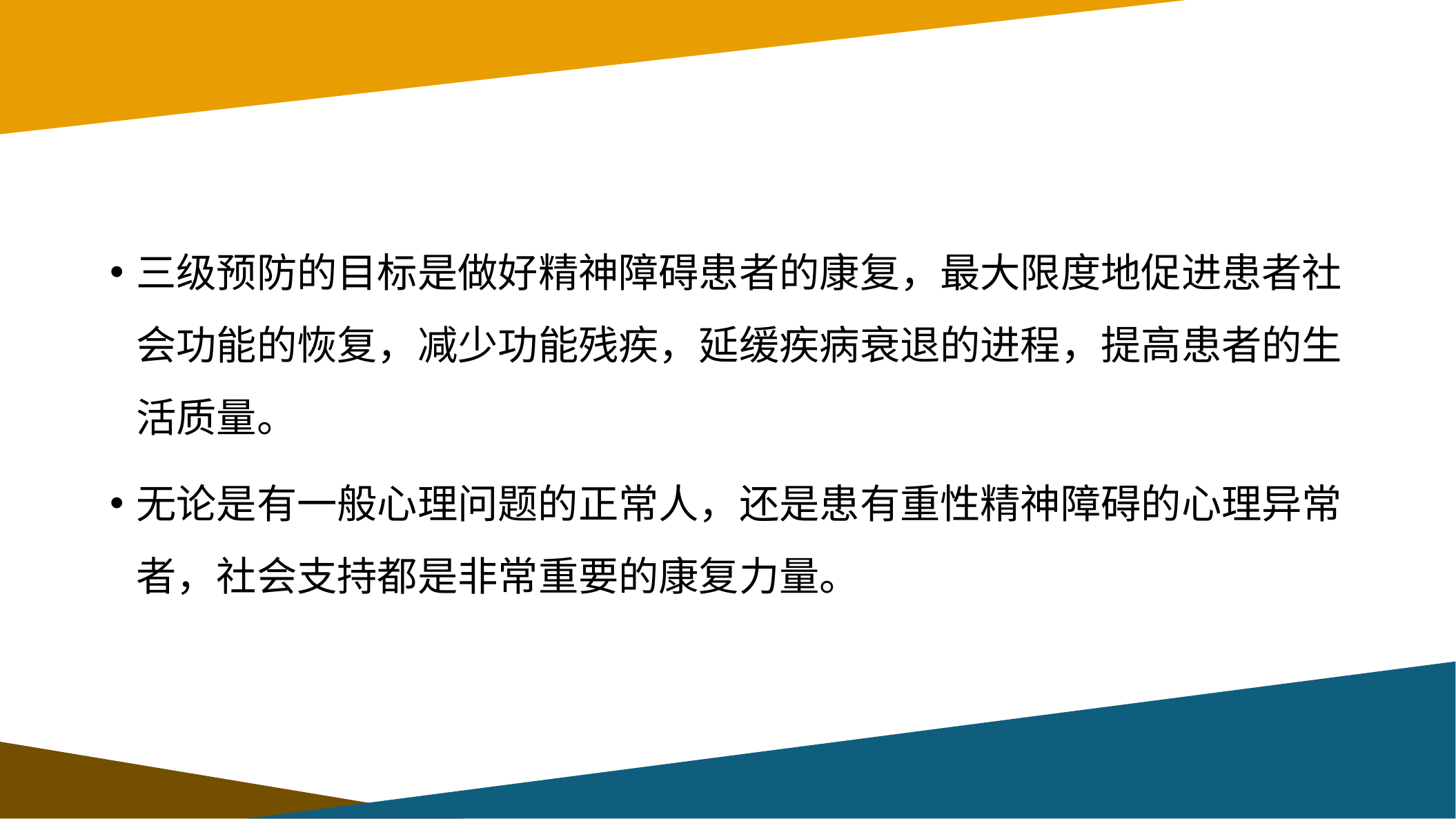

#
三级预防的目标是做好精神障碍患者的康复，最大限度地促进患者社会功能的恢复，减少功能残疾，延缓疾病衰退的进程，提高患者的生活质量。
无论是有一般心理问题的正常人，还是患有重性精神障碍的心理异常者，社会支持都是非常重要的康复力量。